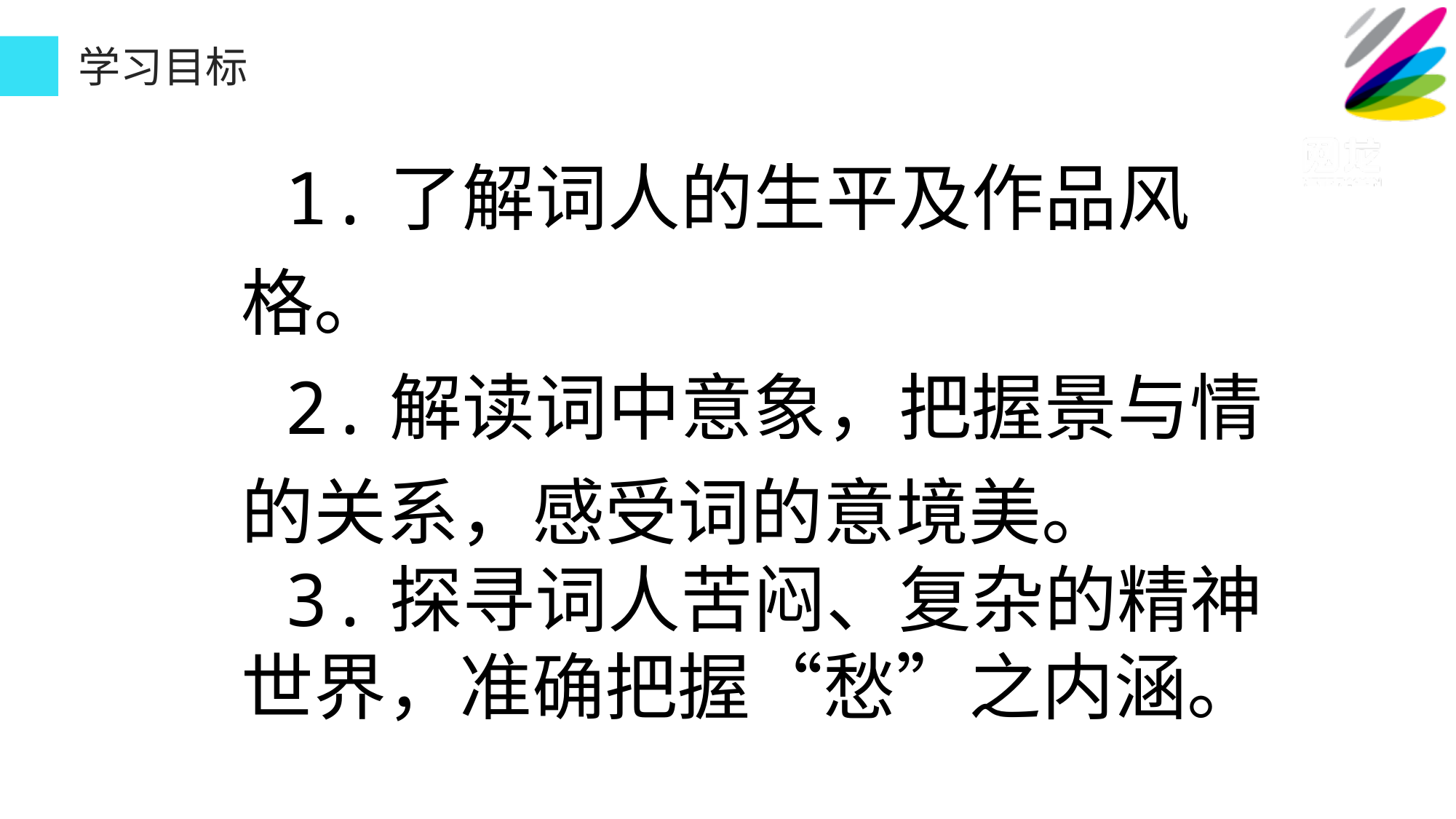

活动与探究（温馨提示：规范操作、注意安全）

学习目标

 1.了解词人的生平及作品风格。
 2.解读词中意象，把握景与情的关系，感受词的意境美。
 3.探寻词人苦闷、复杂的精神世界，准确把握“愁”之内涵。